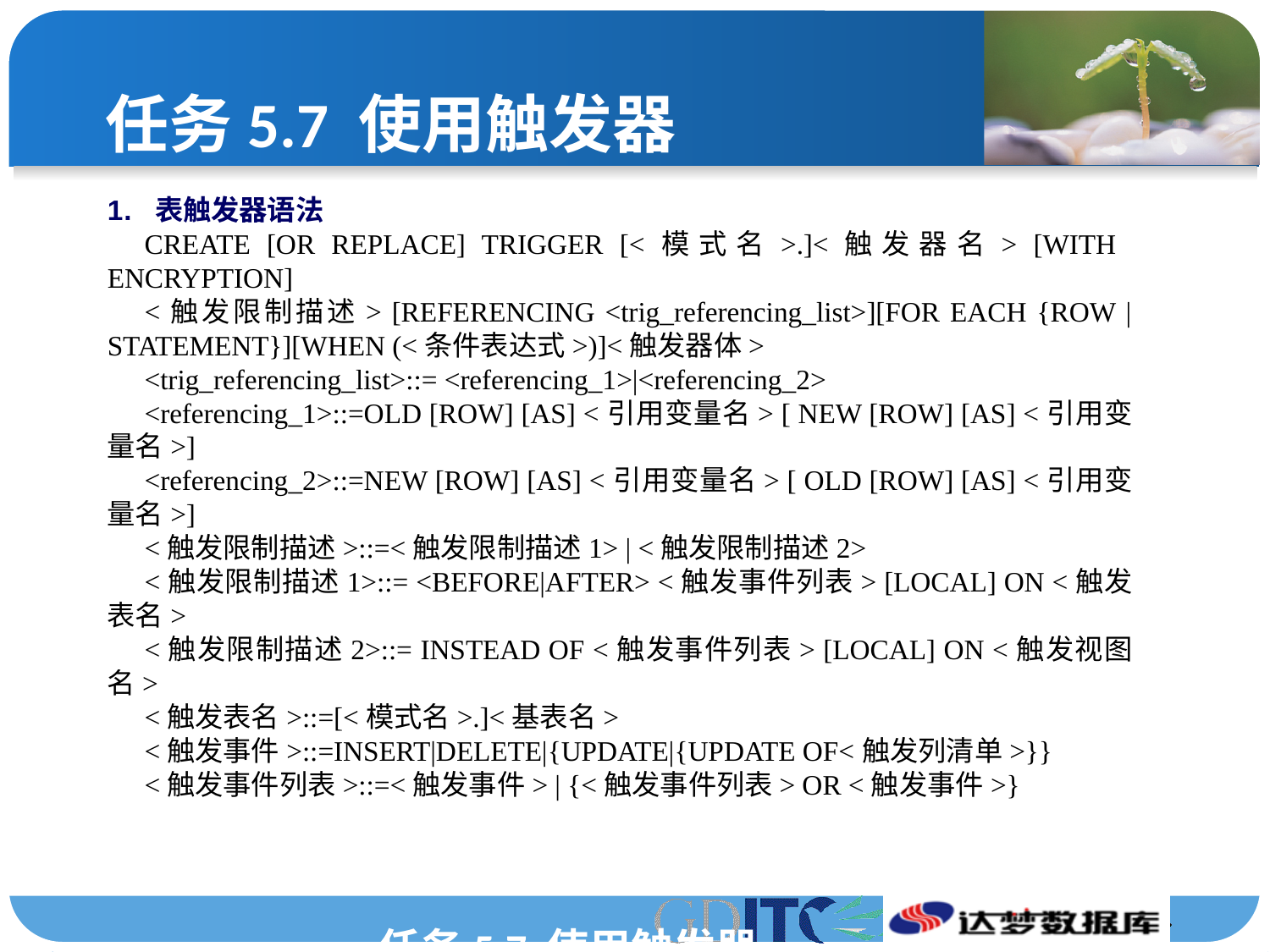

# 任务5.7 使用触发器
表触发器语法
CREATE [OR REPLACE] TRIGGER [<模式名>.]<触发器名> [WITH  ENCRYPTION]
<触发限制描述> [REFERENCING <trig_referencing_list>][FOR EACH {ROW | STATEMENT}][WHEN (<条件表达式>)]<触发器体>
<trig_referencing_list>::= <referencing_1>|<referencing_2>
<referencing_1>::=OLD [ROW] [AS] <引用变量名> [ NEW [ROW] [AS] <引用变量名>]
<referencing_2>::=NEW [ROW] [AS] <引用变量名> [ OLD [ROW] [AS] <引用变量名>]
<触发限制描述>::=<触发限制描述1> | <触发限制描述2>
<触发限制描述1>::= <BEFORE|AFTER> <触发事件列表> [LOCAL] ON <触发表名>
<触发限制描述2>::= INSTEAD OF <触发事件列表> [LOCAL] ON <触发视图名>
<触发表名>::=[<模式名>.]<基表名>
<触发事件>::=INSERT|DELETE|{UPDATE|{UPDATE OF<触发列清单>}}
<触发事件列表>::=<触发事件> | {<触发事件列表> OR <触发事件>}
任务5.7 使用触发器
任务5.7 使用触发器
任务5.7 使用触发器
任务5.7 使用触发器
任务5.7 使用触发器